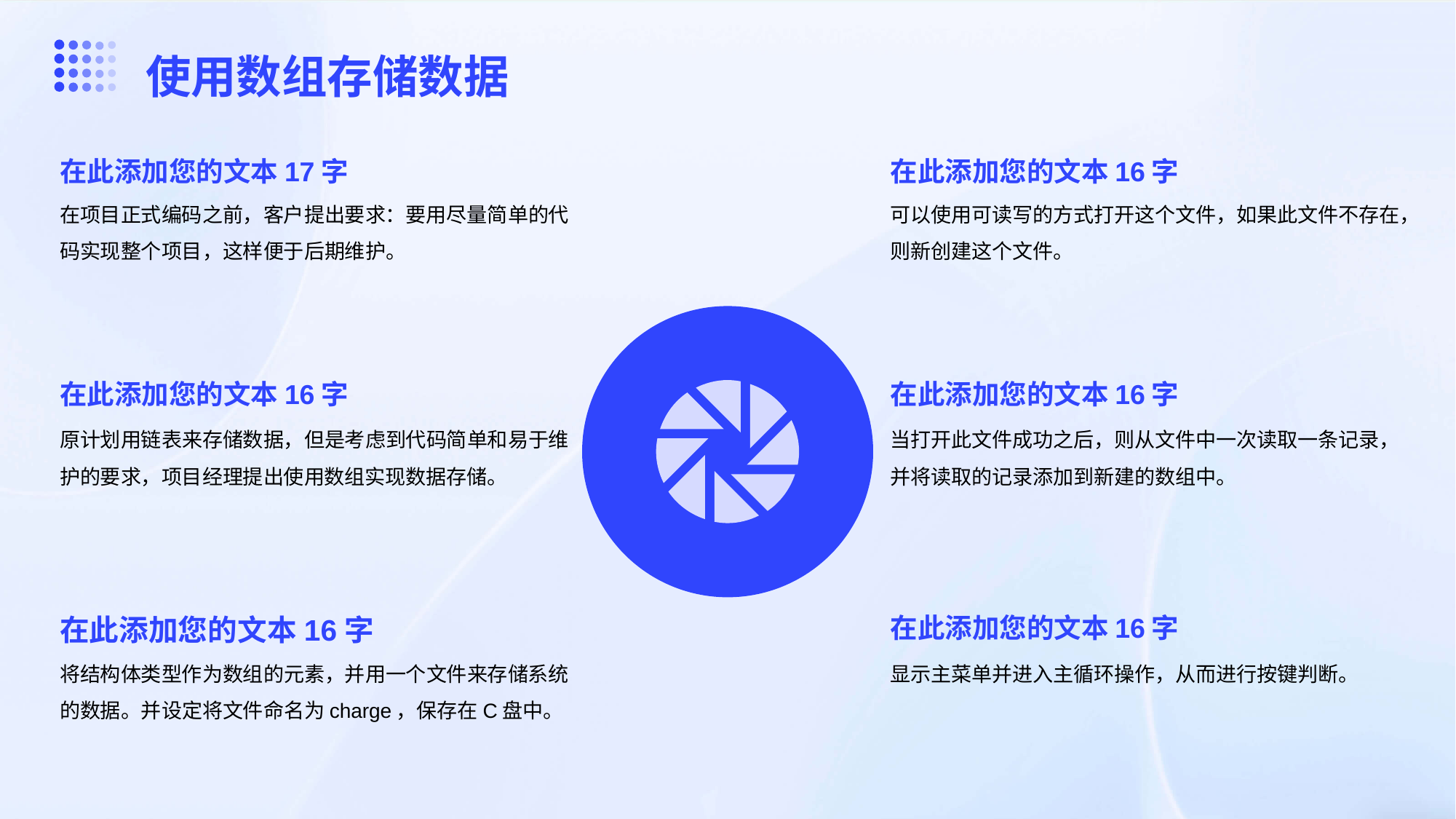

使用数组存储数据

在此添加您的文本17字
在此添加您的文本16字
在项目正式编码之前，客户提出要求：要用尽量简单的代码实现整个项目，这样便于后期维护。
可以使用可读写的方式打开这个文件，如果此文件不存在，则新创建这个文件。

在此添加您的文本16字
在此添加您的文本16字

原计划用链表来存储数据，但是考虑到代码简单和易于维护的要求，项目经理提出使用数组实现数据存储。
当打开此文件成功之后，则从文件中一次读取一条记录，并将读取的记录添加到新建的数组中。
在此添加您的文本16字
在此添加您的文本16字
将结构体类型作为数组的元素，并用一个文件来存储系统的数据。并设定将文件命名为charge，保存在C盘中。
显示主菜单并进入主循环操作，从而进行按键判断。